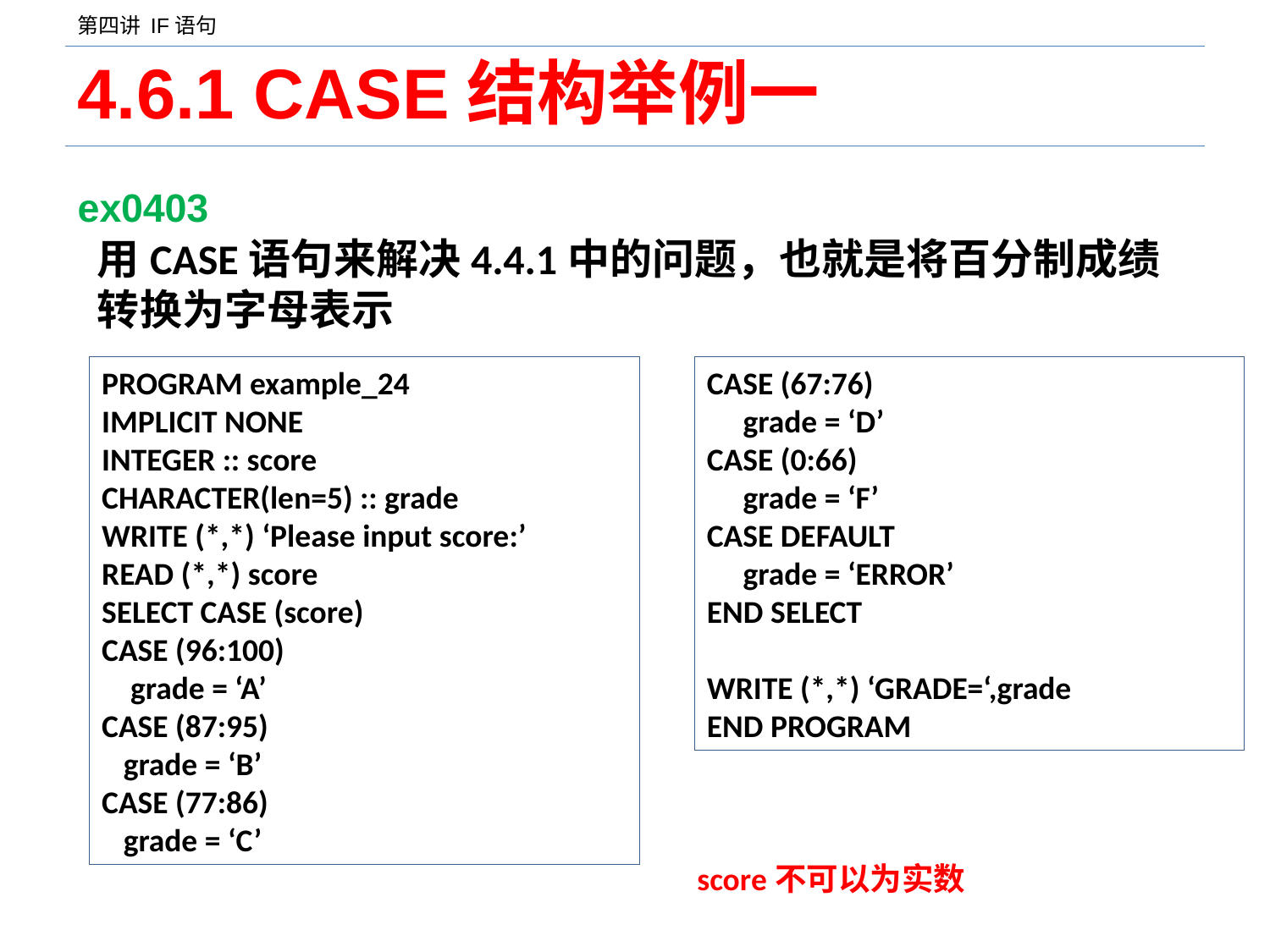

# 4.6.1 CASE结构举例一
ex0403
用CASE语句来解决4.4.1中的问题，也就是将百分制成绩转换为字母表示
PROGRAM example_24
IMPLICIT NONE
INTEGER :: score
CHARACTER(len=5) :: grade
WRITE (*,*) ‘Please input score:’
READ (*,*) score
SELECT CASE (score)
CASE (96:100)
    grade = ‘A’
CASE (87:95)
   grade = ‘B’
CASE (77:86)
   grade = ‘C’
CASE (67:76)
     grade = ‘D’
CASE (0:66)
     grade = ‘F’
CASE DEFAULT
     grade = ‘ERROR’
END SELECT

WRITE (*,*) ‘GRADE=‘,grade
END PROGRAM
score不可以为实数